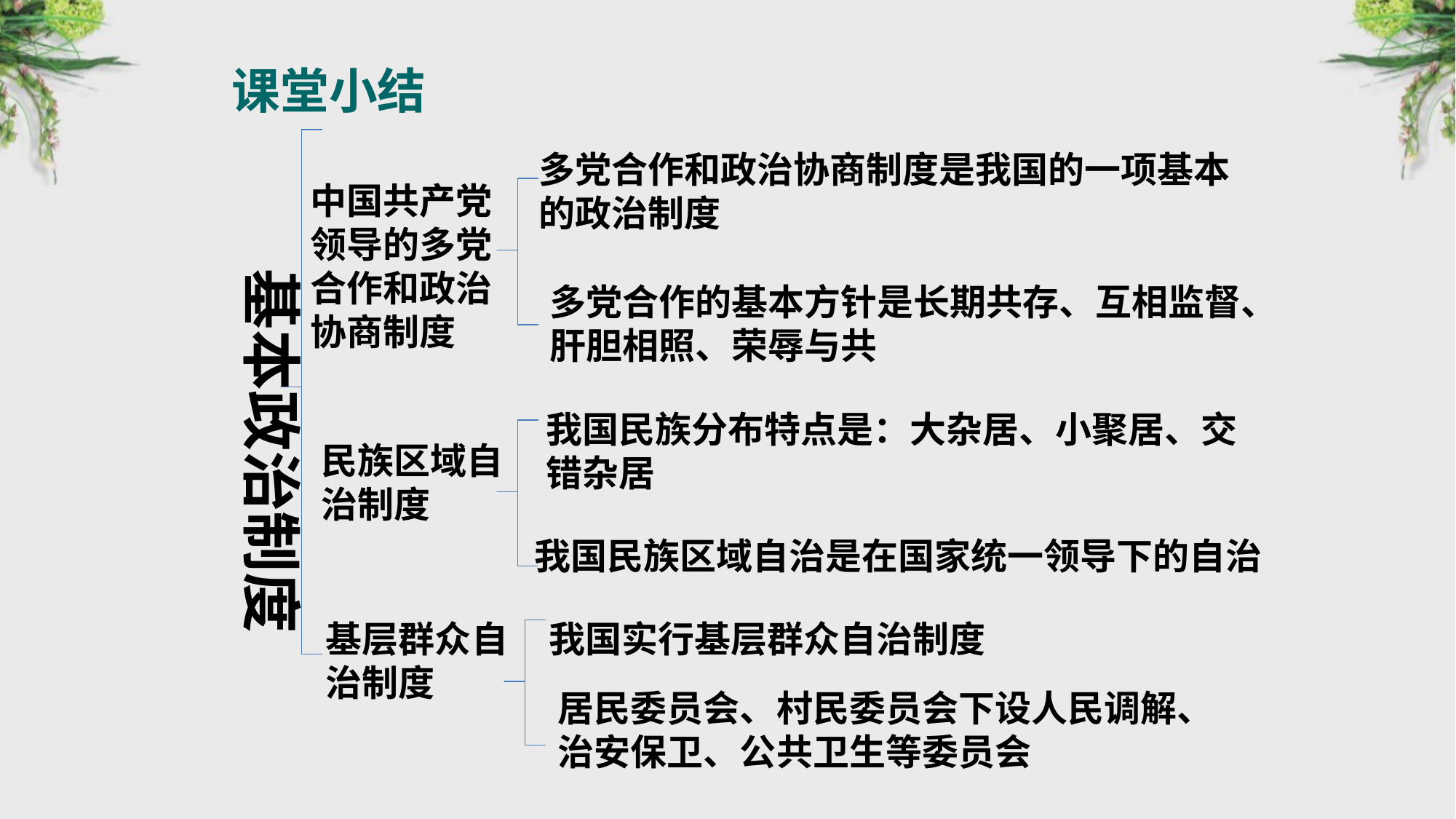

课堂小结

多党合作和政治协商制度是我国的一项基本的政治制度
中国共产党领导的多党合作和政治协商制度

基本政治制度
多党合作的基本方针是长期共存、互相监督、肝胆相照、荣辱与共
我国民族分布特点是：大杂居、小聚居、交错杂居

民族区域自治制度
我国民族区域自治是在国家统一领导下的自治
基层群众自治制度
我国实行基层群众自治制度

居民委员会、村民委员会下设人民调解、治安保卫、公共卫生等委员会